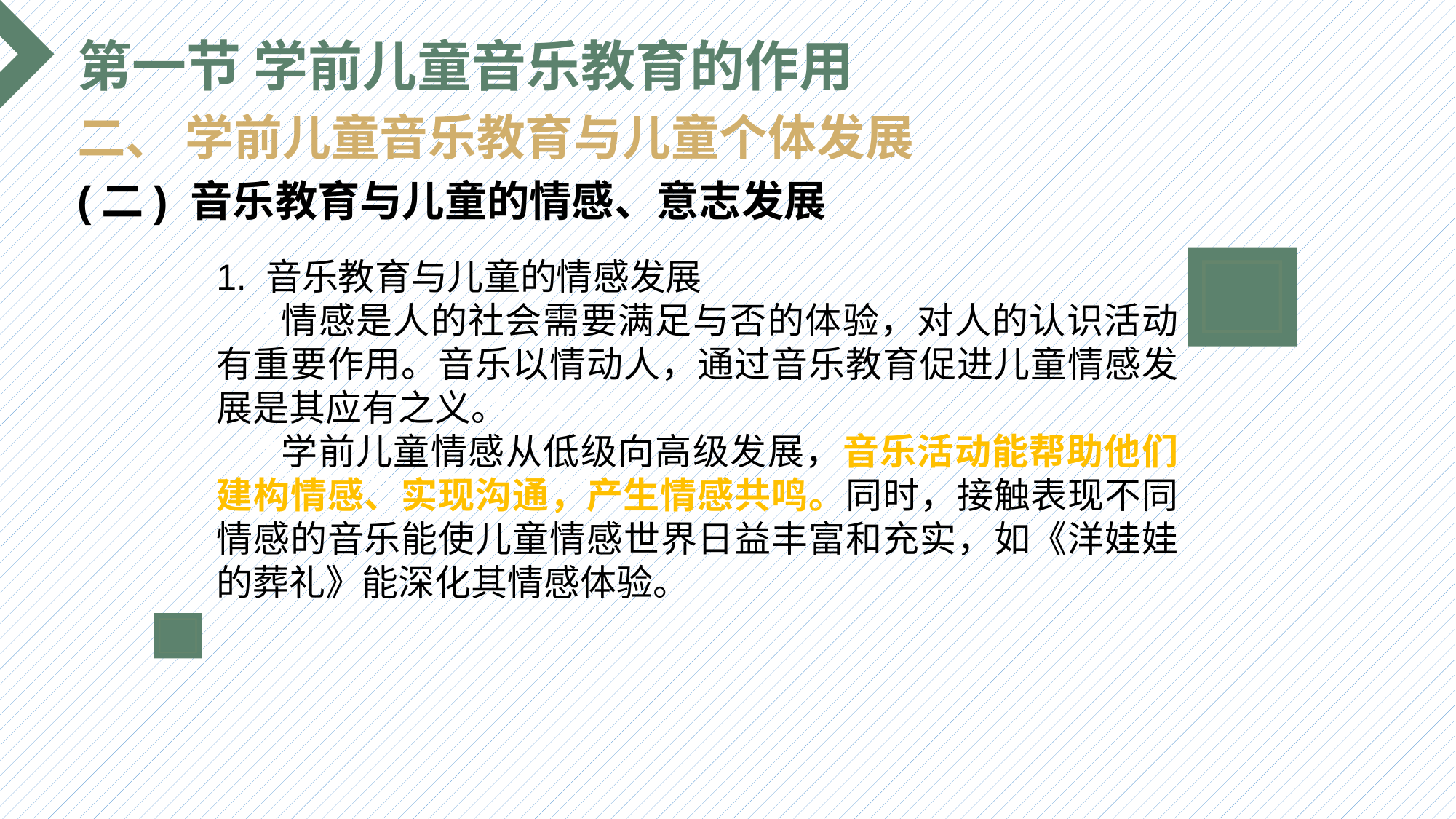

第一节 学前儿童音乐教育的作用
二、 学前儿童音乐教育与儿童个体发展
(二) 音乐教育与儿童的情感、意志发展

1. 音乐教育与儿童的情感发展
      情感是人的社会需要满足与否的体验，对人的认识活动有重要作用。音乐以情动人，通过音乐教育促进儿童情感发展是其应有之义。
      学前儿童情感从低级向高级发展，音乐活动能帮助他们建构情感、实现沟通，产生情感共鸣。同时，接触表现不同情感的音乐能使儿童情感世界日益丰富和充实，如《洋娃娃的葬礼》能深化其情感体验。

选题背景
输入您的内容，请简要说明，言简意赅即可输入您的内容，请简要说明，言简意赅即可输入您的内容，请简要说明，言简意赅即可输入您的内容，请简要说明，言简意赅即可